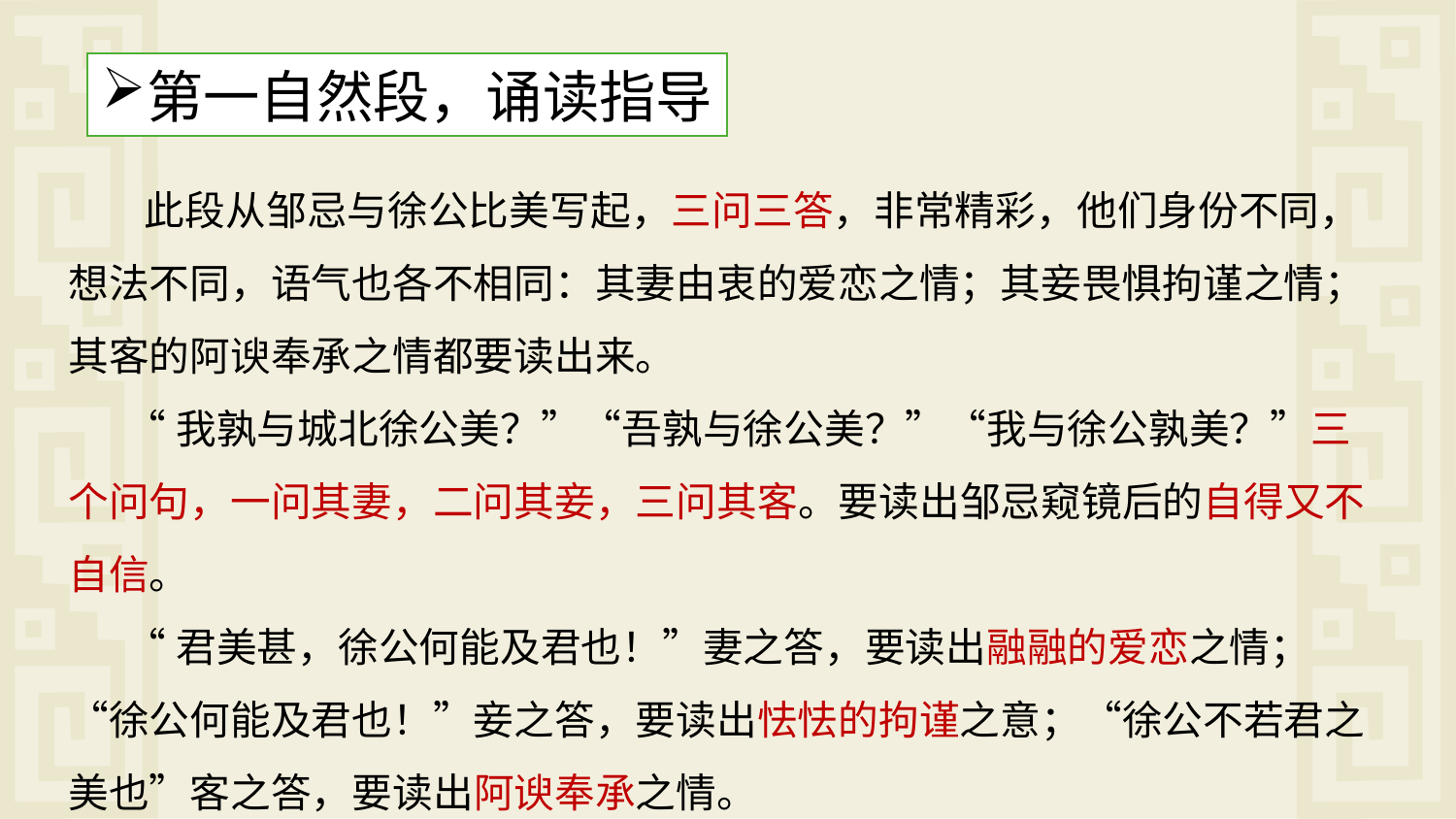

第一自然段，诵读指导
  此段从邹忌与徐公比美写起，三问三答，非常精彩，他们身份不同，想法不同，语气也各不相同：其妻由衷的爱恋之情；其妾畏惧拘谨之情；其客的阿谀奉承之情都要读出来。
 “我孰与城北徐公美？”“吾孰与徐公美？”“我与徐公孰美？”三个问句，一问其妻，二问其妾，三问其客。要读出邹忌窥镜后的自得又不自信。
 “君美甚，徐公何能及君也！”妻之答，要读出融融的爱恋之情；“徐公何能及君也！”妾之答，要读出怯怯的拘谨之意；“徐公不若君之美也”客之答，要读出阿谀奉承之情。